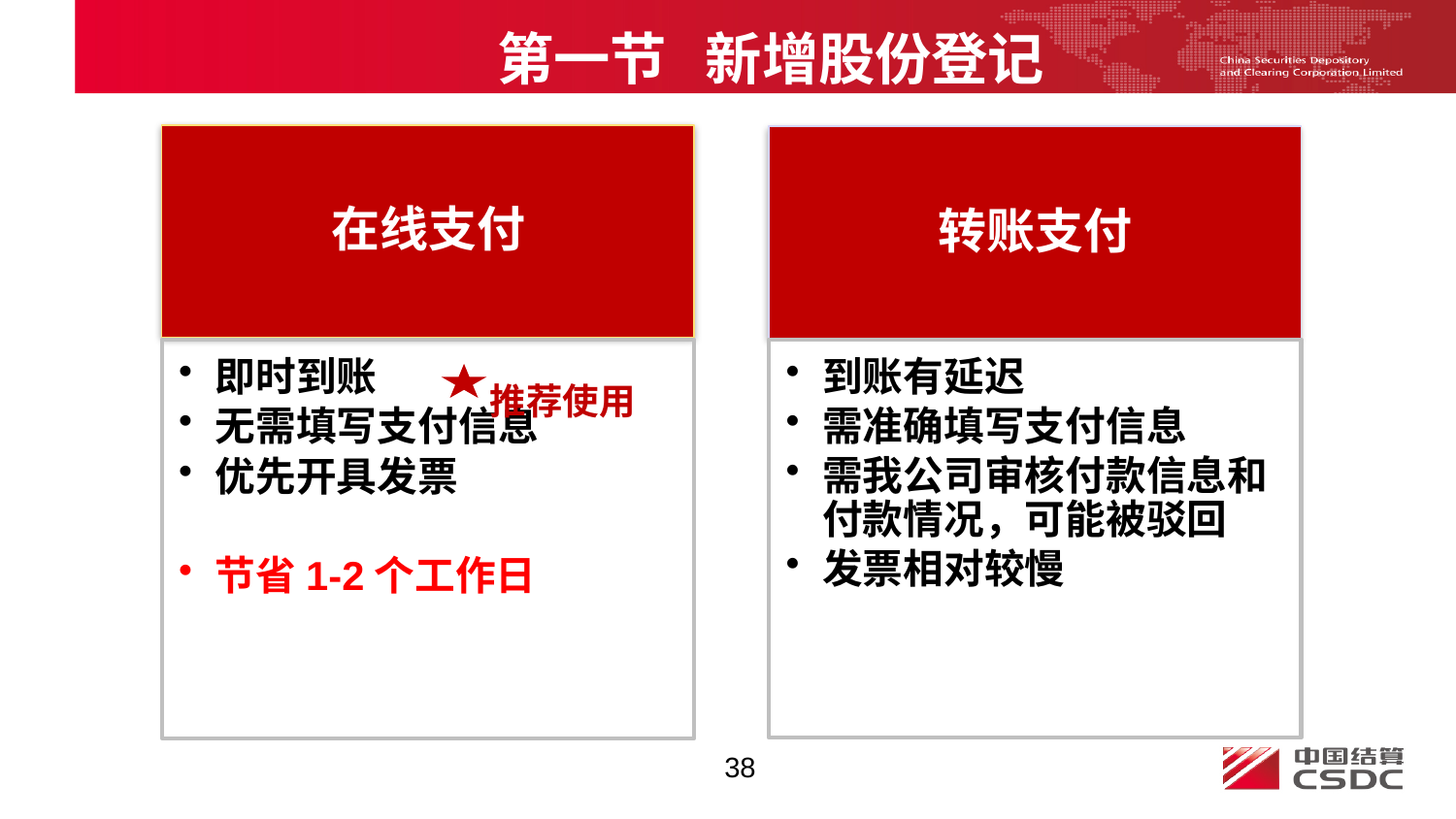

第一节   新增股份登记
在线支付
即时到账
无需填写支付信息
优先开具发票

节省1-2个工作日
转账支付
到账有延迟
需准确填写支付信息
需我公司审核付款信息和付款情况，可能被驳回
发票相对较慢
推荐使用

38